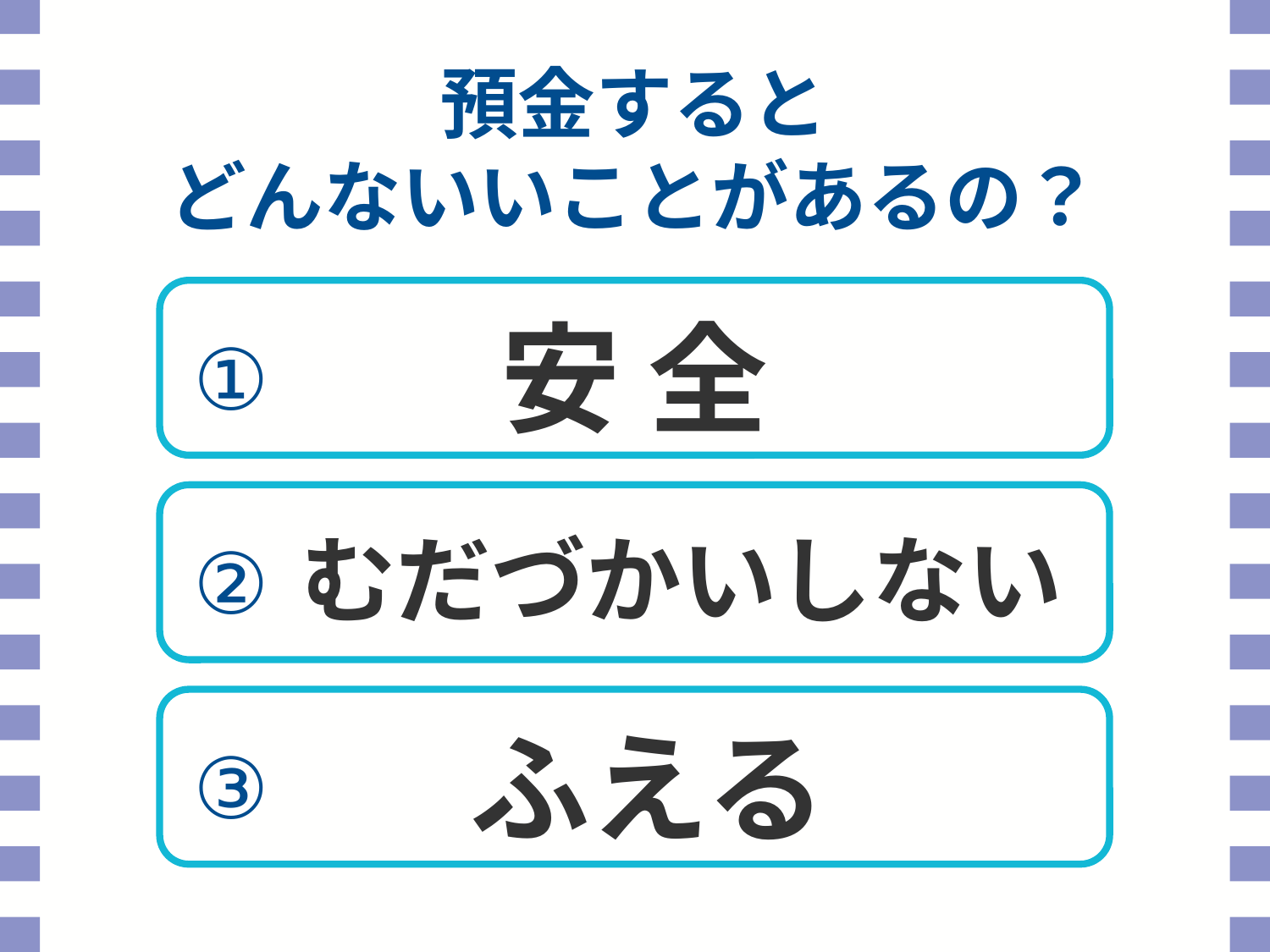

預金すると
どんないいことがあるの？

安 全
①

むだづかいしない
②

ふえる
③